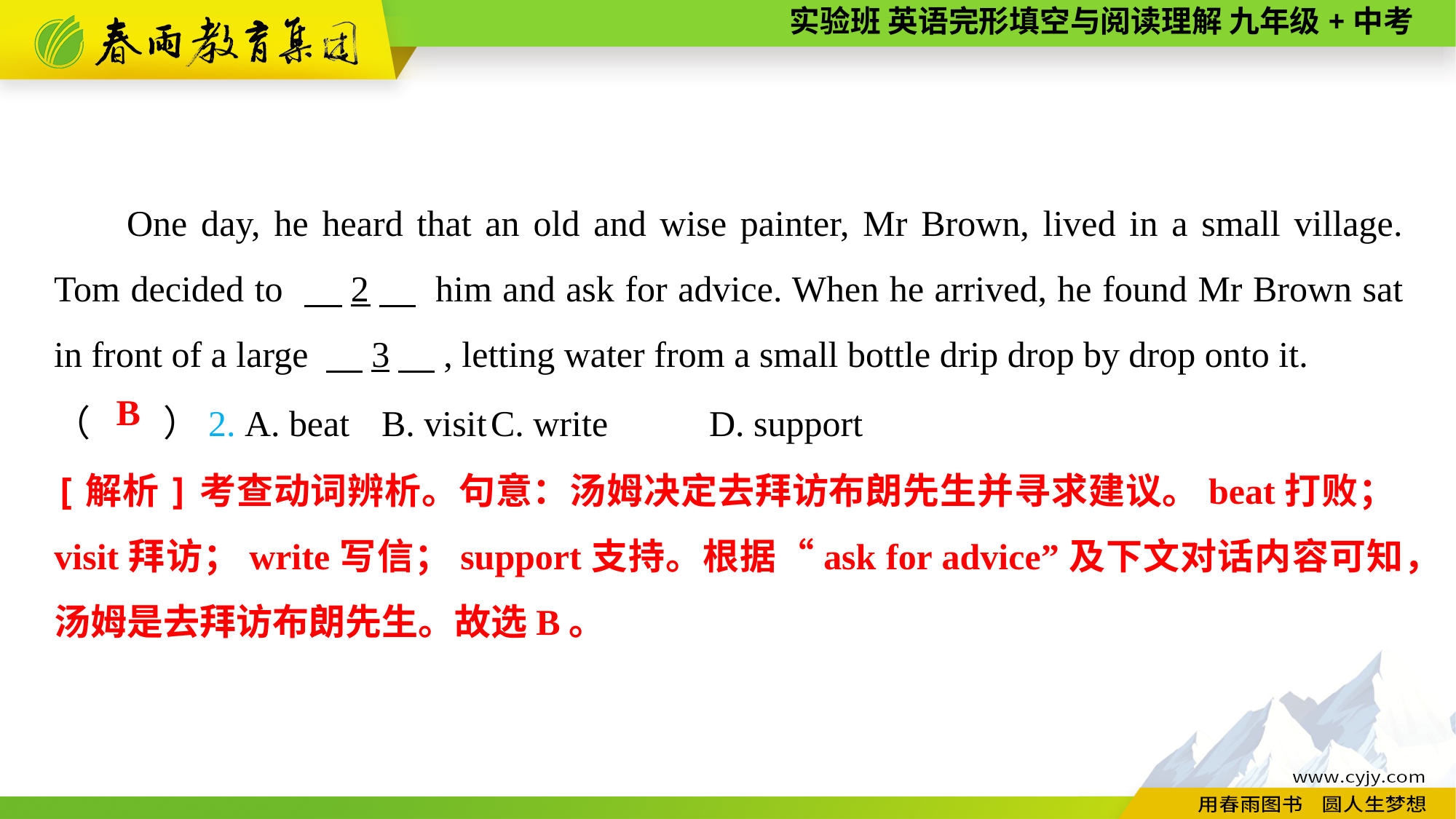

One day, he heard that an old and wise painter, Mr Brown, lived in a small village. Tom decided to 　2　 him and ask for advice. When he arrived, he found Mr Brown sat in front of a large 　3　, letting water from a small bottle drip drop by drop onto it.
（　　）2. A. beat	B. visit	C. write	D. support
B
[解析]考查动词辨析。句意：汤姆决定去拜访布朗先生并寻求建议。beat打败；visit拜访；write写信；support支持。根据“ask for advice”及下文对话内容可知，汤姆是去拜访布朗先生。故选B。